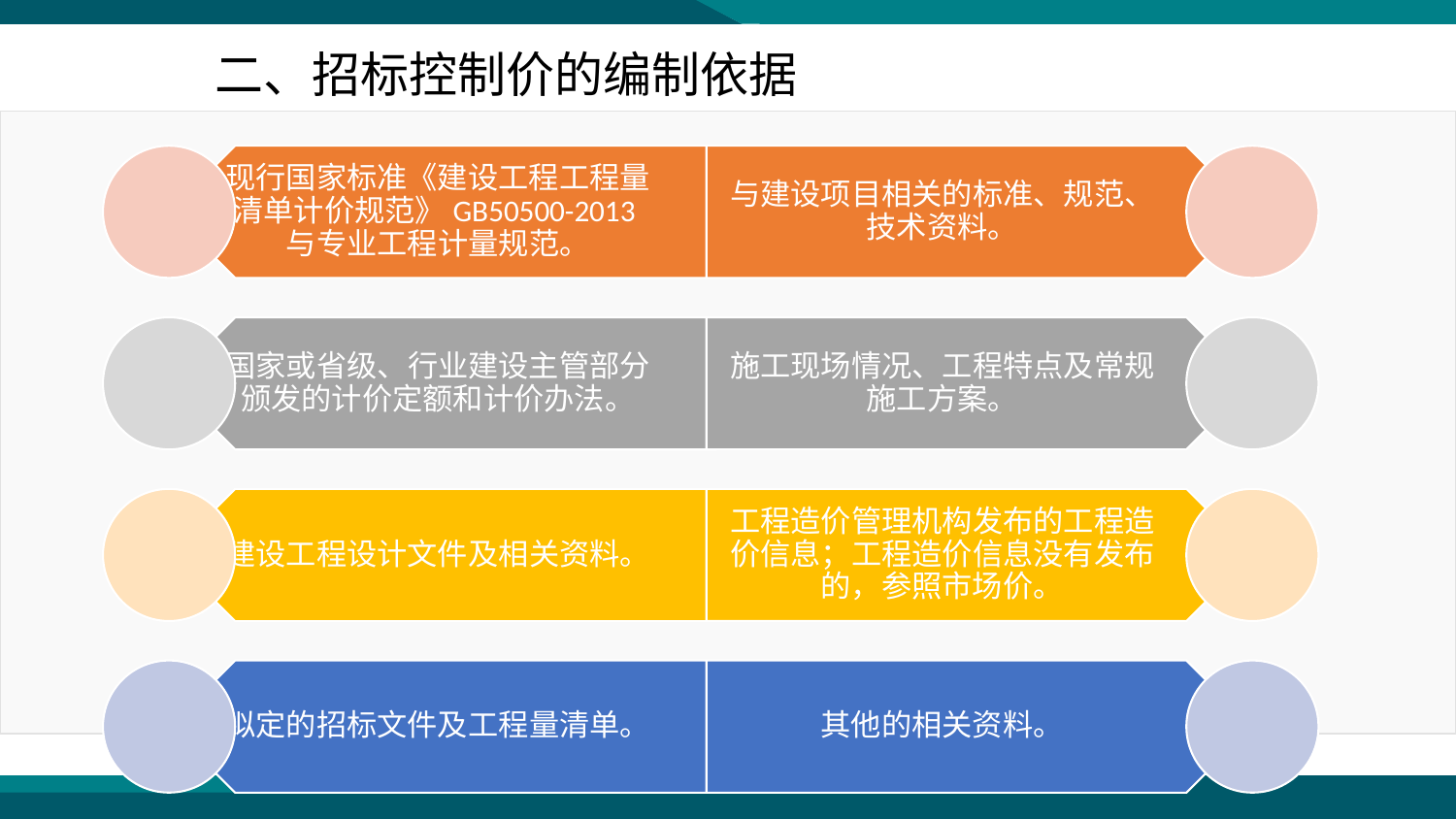

二、招标控制价的编制依据
现行国家标准《建设工程工程量清单计价规范》GB50500-2013与专业工程计量规范。
国家或省级、行业建设主管部分颁发的计价定额和计价办法。
建设工程设计文件及相关资料。
拟定的招标文件及工程量清单。
与建设项目相关的标准、规范、技术资料。
施工现场情况、工程特点及常规施工方案。
工程造价管理机构发布的工程造价信息；工程造价信息没有发布的，参照市场价。
其他的相关资料。